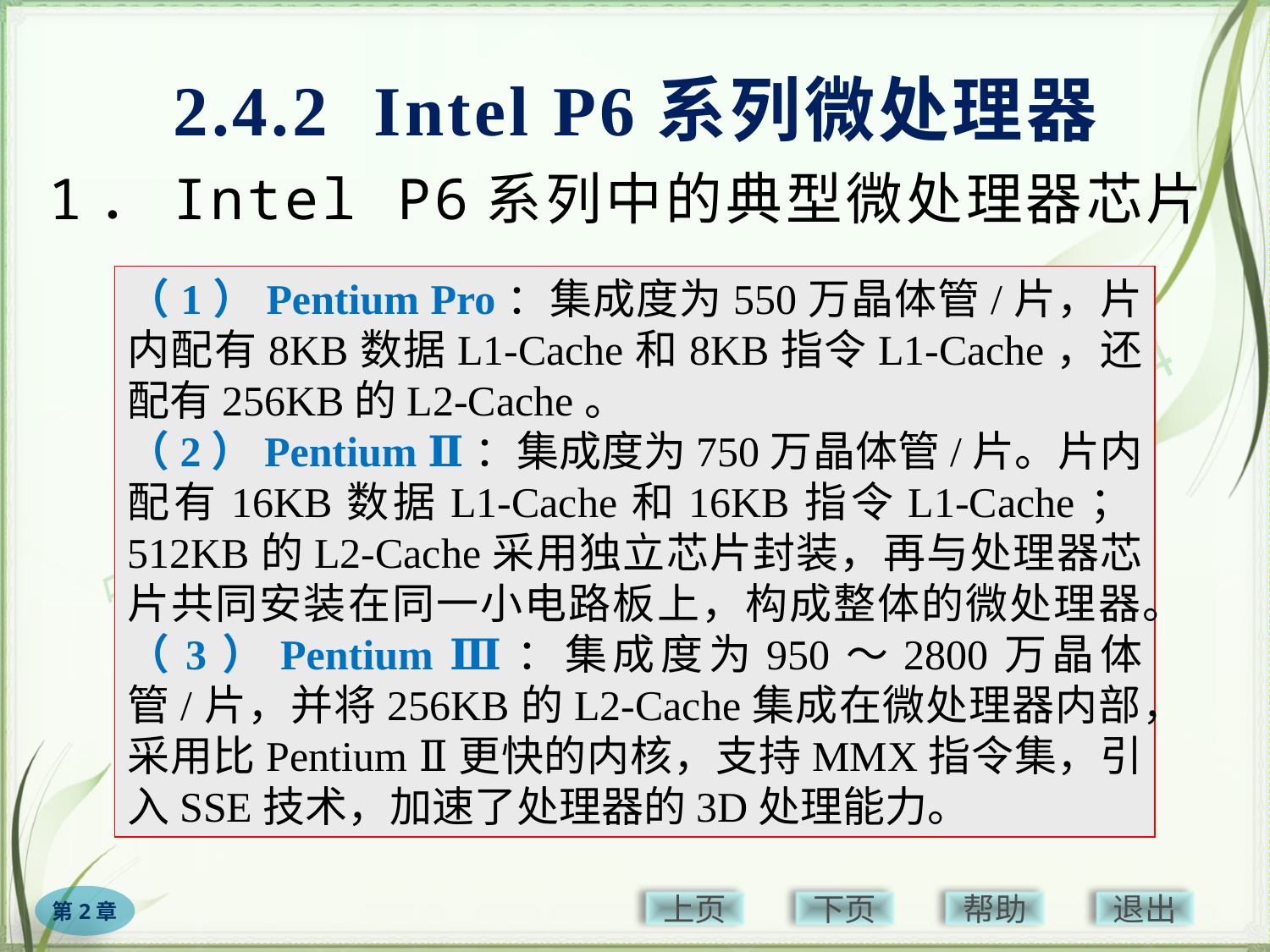

# 2.4.2  Intel P6系列微处理器
1．Intel P6系列中的典型微处理器芯片
（1）Pentium Pro：集成度为550万晶体管/片，片内配有8KB数据L1-Cache和8KB指令L1-Cache，还配有256KB的L2-Cache。
（2）Pentium Ⅱ：集成度为750万晶体管/片。片内配有16KB数据L1-Cache和16KB指令L1-Cache；512KB的L2-Cache采用独立芯片封装，再与处理器芯片共同安装在同一小电路板上，构成整体的微处理器。
（3）Pentium Ⅲ：集成度为950～2800万晶体管/片，并将256KB的L2-Cache集成在微处理器内部，采用比Pentium Ⅱ更快的内核，支持MMX指令集，引入SSE技术，加速了处理器的3D处理能力。